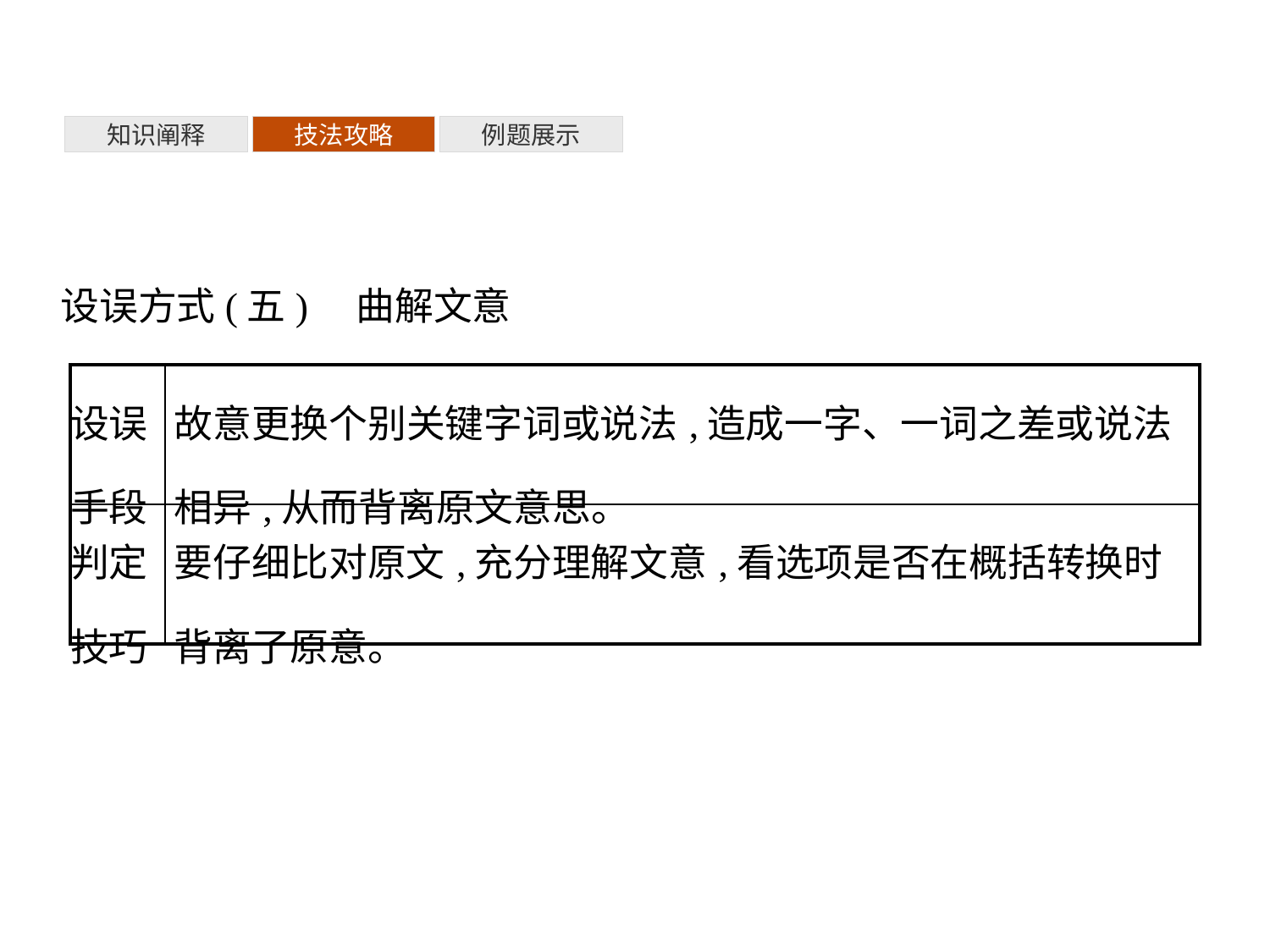

知识阐释
技法攻略
例题展示
设误方式(五)　曲解文意
| 设误 手段 | 故意更换个别关键字词或说法,造成一字、一词之差或说法相异,从而背离原文意思。 |
| --- | --- |
| 判定 技巧 | 要仔细比对原文,充分理解文意,看选项是否在概括转换时背离了原意。 |